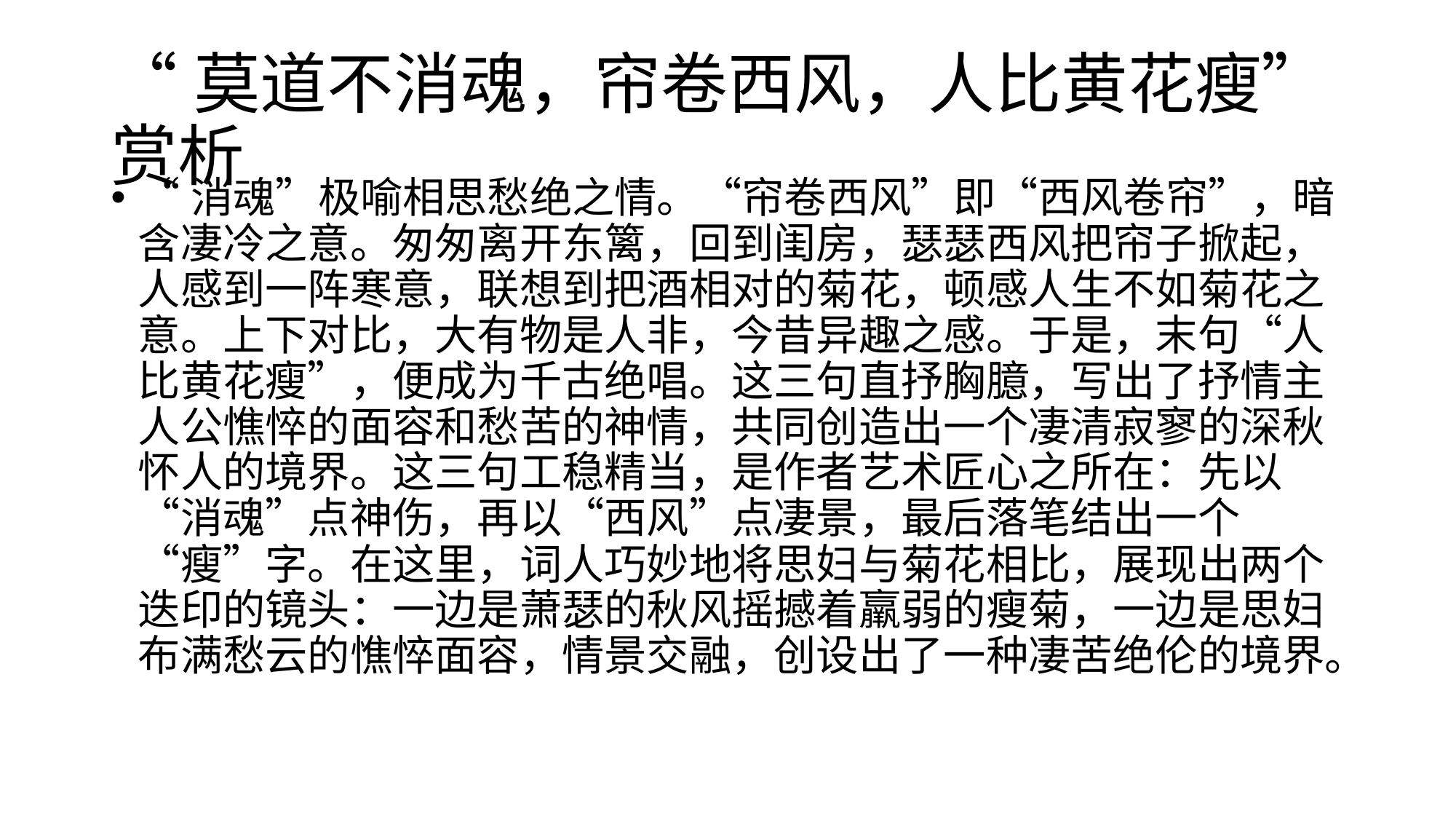

# “莫道不消魂，帘卷西风，人比黄花瘦”赏析
“消魂”极喻相思愁绝之情。“帘卷西风”即“西风卷帘”，暗含凄冷之意。匆匆离开东篱，回到闺房，瑟瑟西风把帘子掀起，人感到一阵寒意，联想到把酒相对的菊花，顿感人生不如菊花之意。上下对比，大有物是人非，今昔异趣之感。于是，末句“人比黄花瘦”，便成为千古绝唱。这三句直抒胸臆，写出了抒情主人公憔悴的面容和愁苦的神情，共同创造出一个凄清寂寥的深秋怀人的境界。这三句工稳精当，是作者艺术匠心之所在：先以“消魂”点神伤，再以“西风”点凄景，最后落笔结出一个“瘦”字。在这里，词人巧妙地将思妇与菊花相比，展现出两个迭印的镜头：一边是萧瑟的秋风摇撼着羸弱的瘦菊，一边是思妇布满愁云的憔悴面容，情景交融，创设出了一种凄苦绝伦的境界。